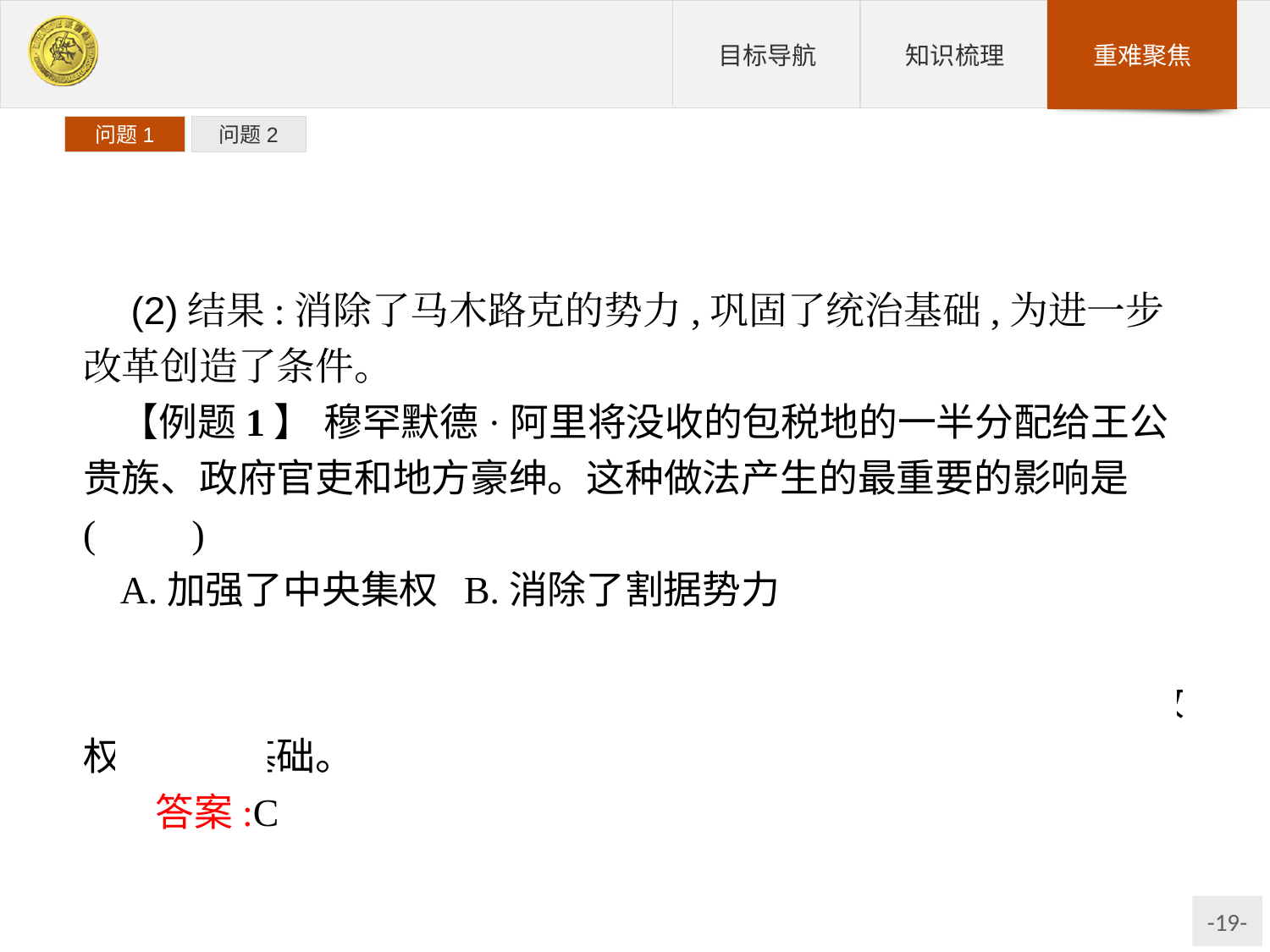

问题1
问题2
 (2)结果:消除了马木路克的势力,巩固了统治基础,为进一步改革创造了条件。
【例题1】 穆罕默德·阿里将没收的包税地的一半分配给王公贵族、政府官吏和地方豪绅。这种做法产生的最重要的影响是(　　)
A.加强了中央集权	B.消除了割据势力
C.扩大了统治基础	D.增加了赋税收入
解析:题干中的措施培养了大批新兴地主,这些人构成了阿里政权的统治基础。
   答案:C